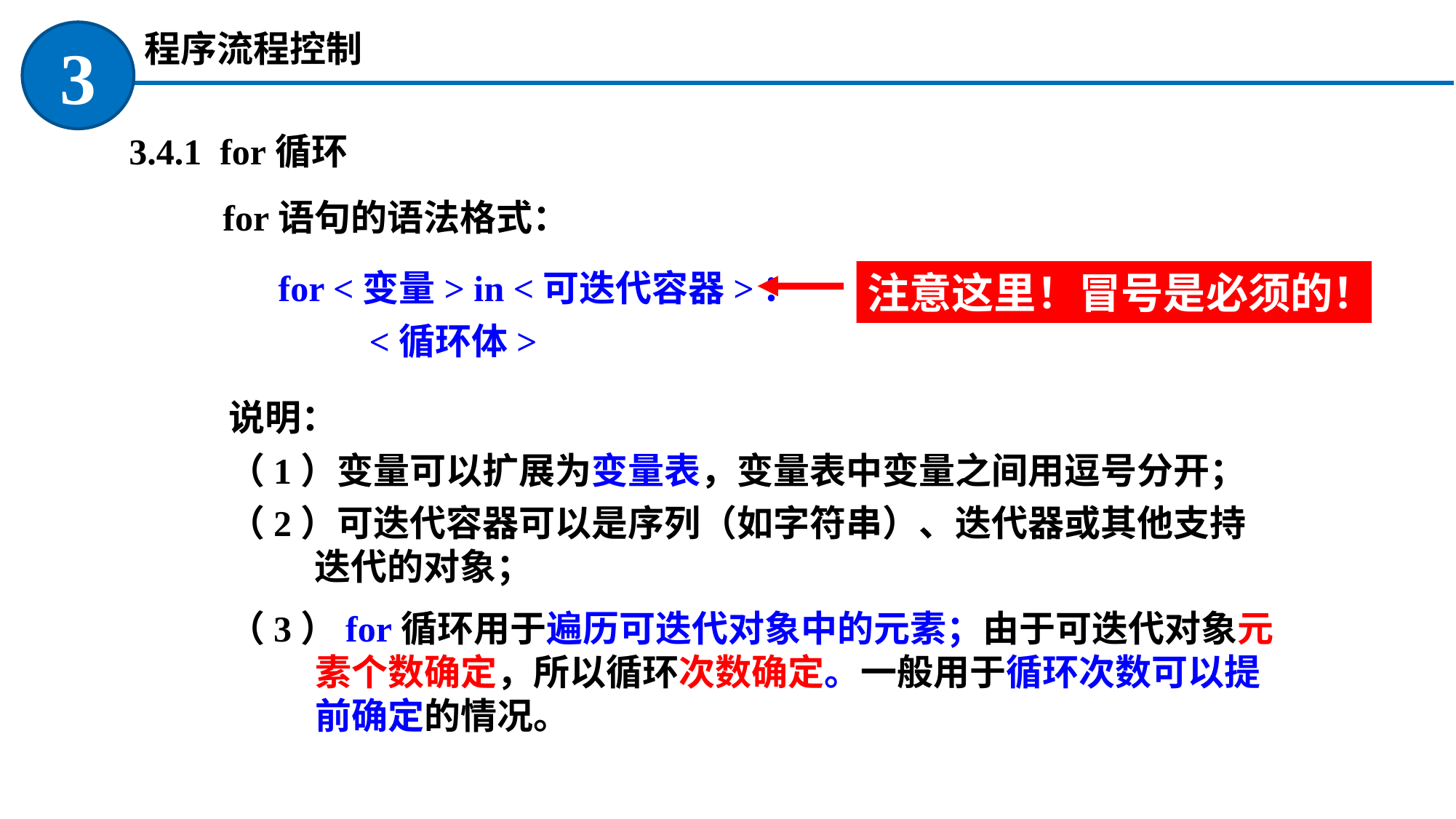

程序流程控制
3
 3.4.1  for循环
for语句的语法格式：
for <变量> in <可迭代容器>：
          <循环体>
注意这里！冒号是必须的！

说明：
（1）变量可以扩展为变量表，变量表中变量之间用逗号分开；
（2）可迭代容器可以是序列（如字符串）、迭代器或其他支持迭代的对象；
（3）for循环用于遍历可迭代对象中的元素；由于可迭代对象元素个数确定，所以循环次数确定。一般用于循环次数可以提前确定的情况。